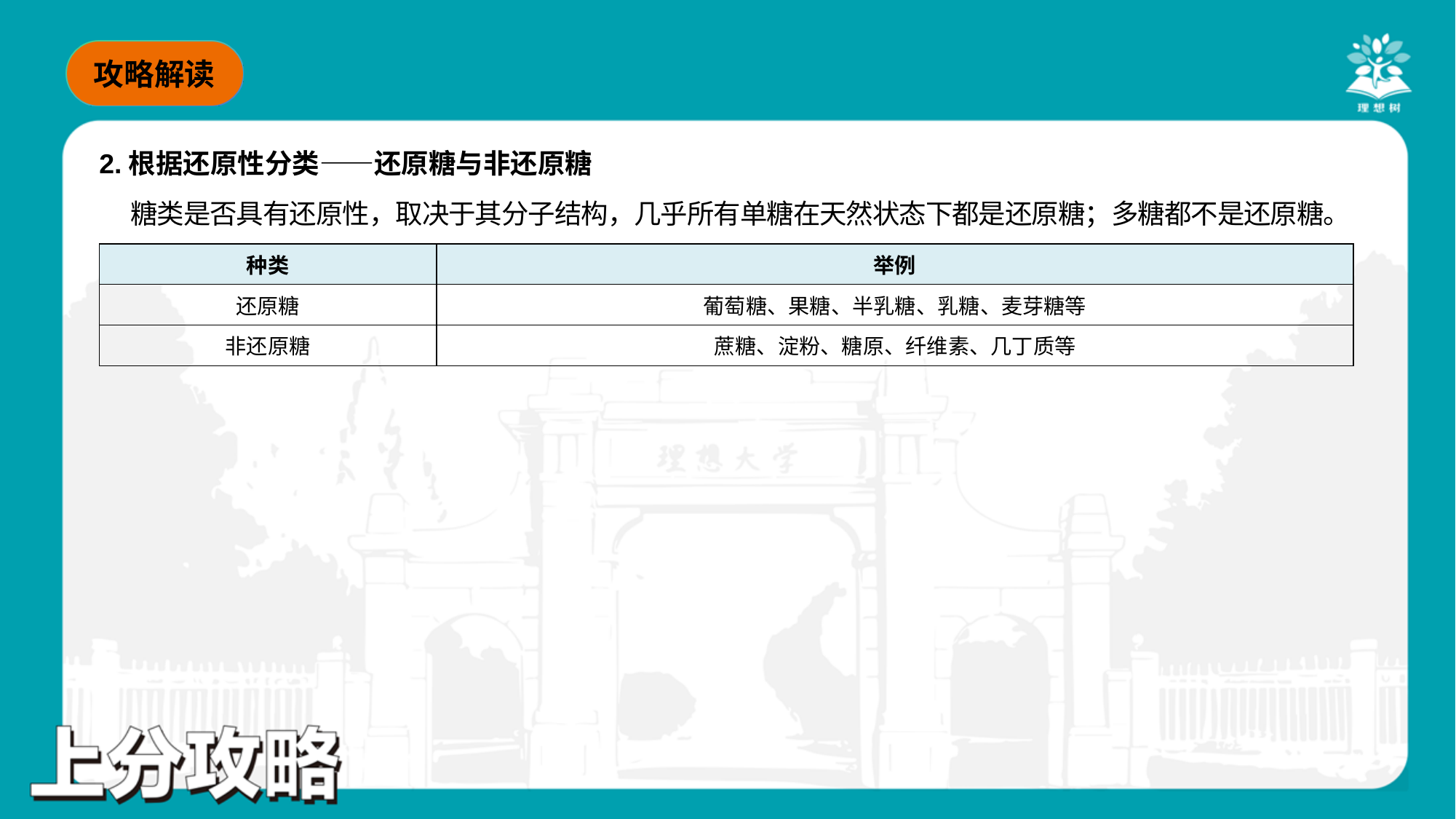

2.根据还原性分类——还原糖与非还原糖
    糖类是否具有还原性，取决于其分子结构，几乎所有单糖在天然状态下都是还原糖；多糖都不是还原糖。
| 种类 | 举例 |
| --- | --- |
| 还原糖 | 葡萄糖、果糖、半乳糖、乳糖、麦芽糖等 |
| 非还原糖 | 蔗糖、淀粉、糖原、纤维素、几丁质等 |